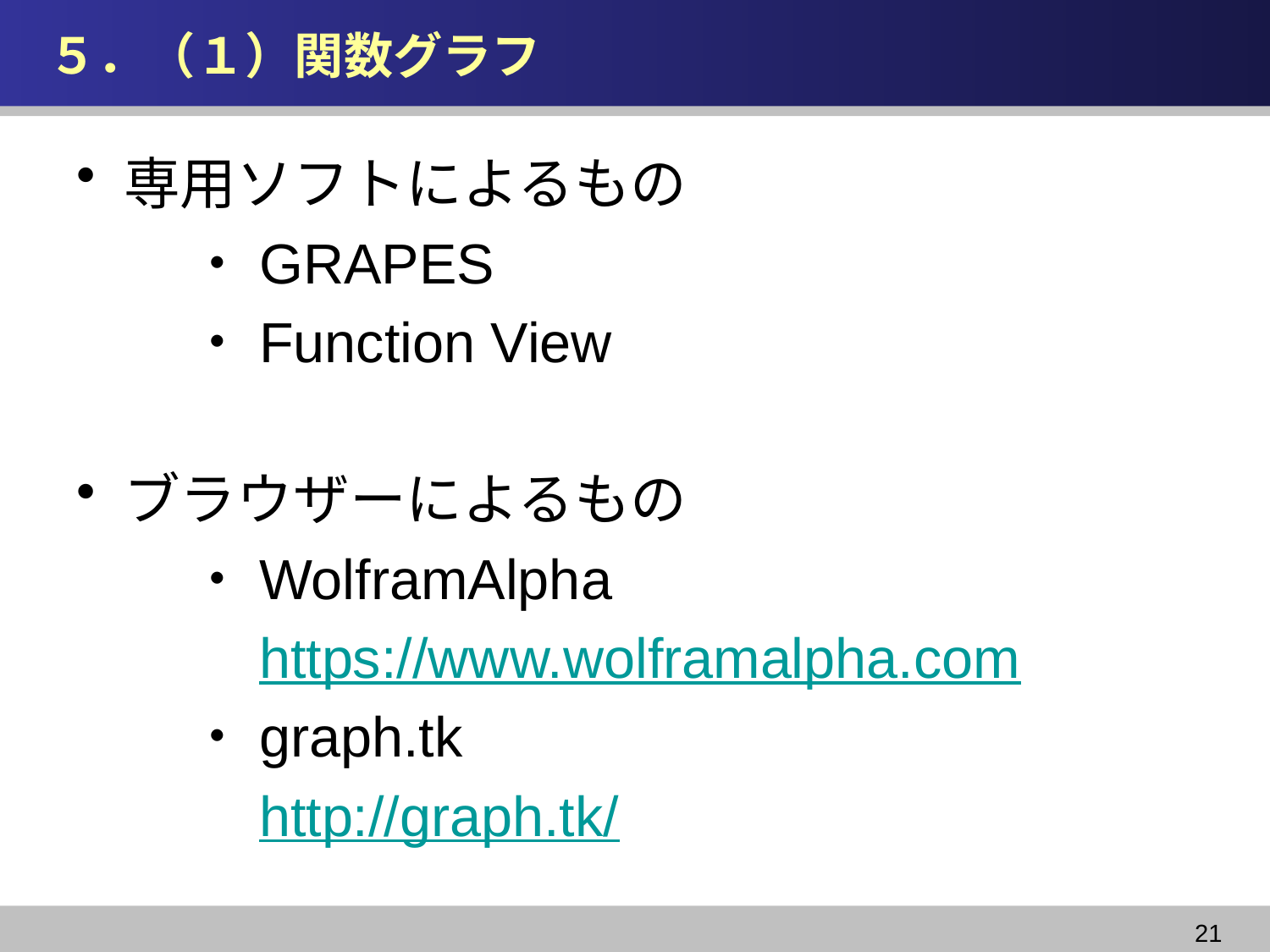

# ５．（１）関数グラフ
専用ソフトによるもの
　　・GRAPES
　　・Function View

ブラウザーによるもの
　　・WolframAlpha
　　　https://www.wolframalpha.com
　　・graph.tk
　　　http://graph.tk/
21